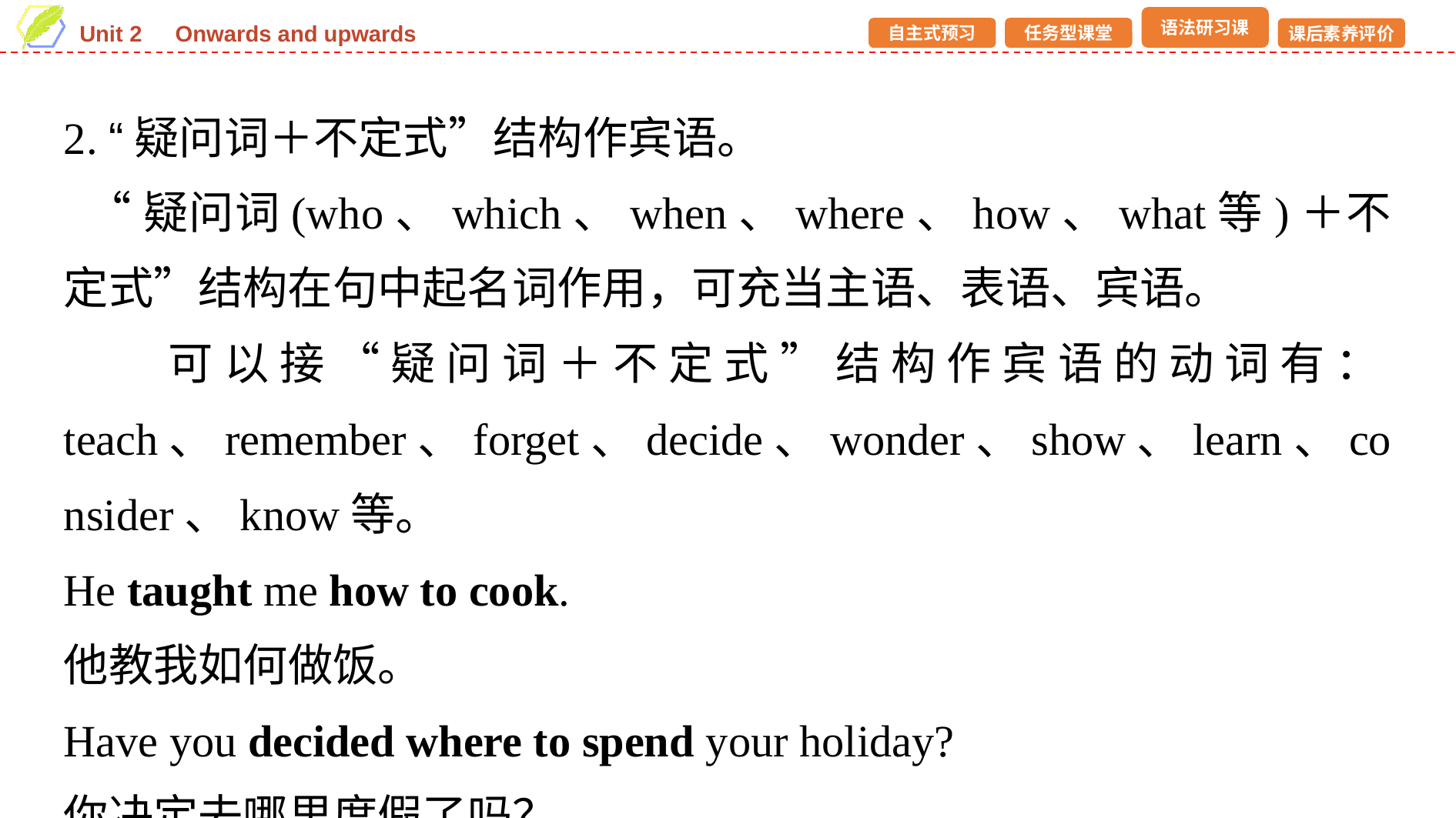

2. “疑问词＋不定式”结构作宾语。
  “疑问词(who、which、when、where、how、what等)＋不定式”结构在句中起名词作用，可充当主语、表语、宾语。
    可以接“疑问词＋不定式”结构作宾语的动词有：teach、remember、forget、decide、wonder、show、learn、consider、know等。
He taught me how to cook.
他教我如何做饭。
Have you decided where to spend your holiday?
你决定去哪里度假了吗？